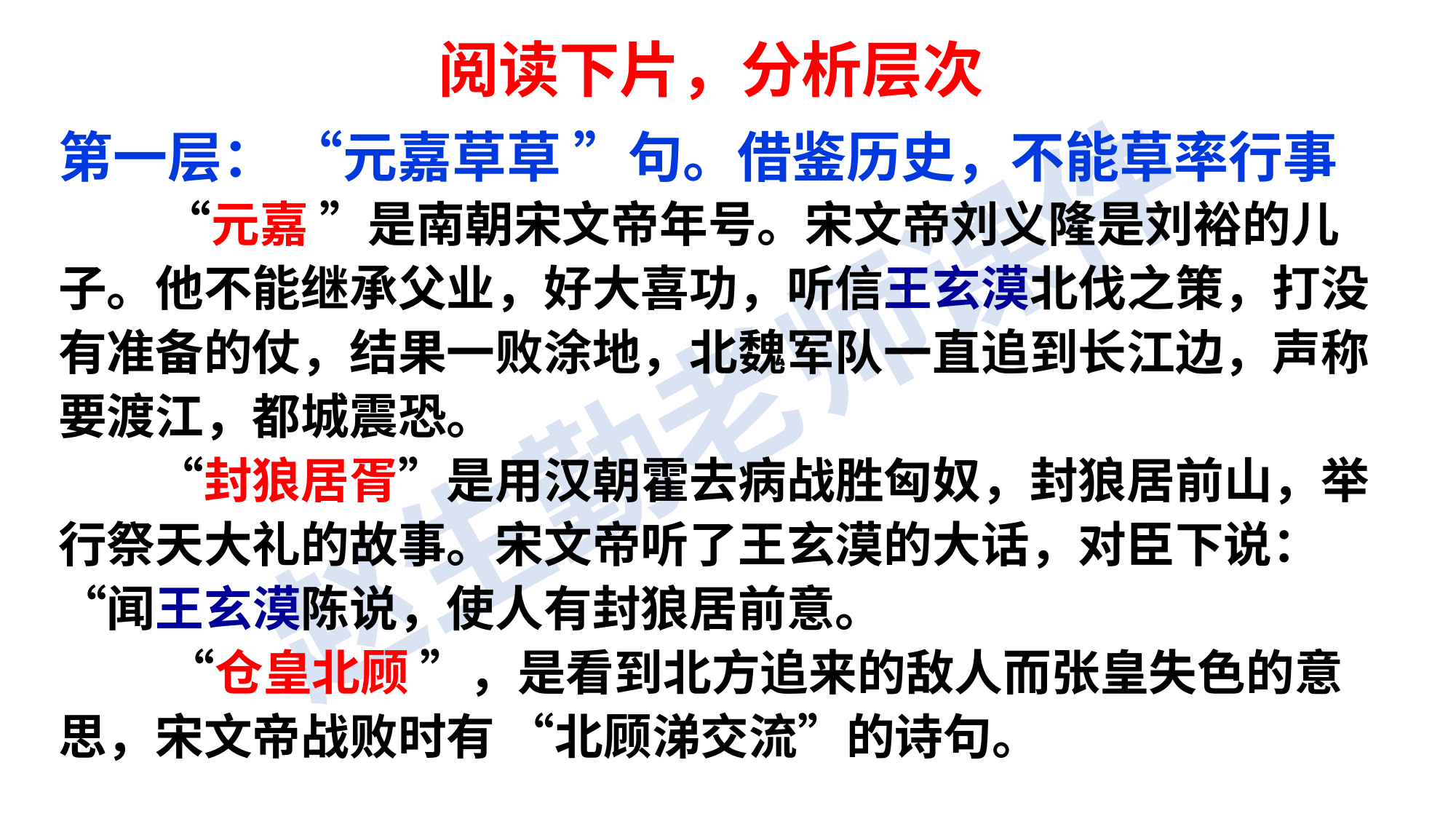

阅读下片，分析层次
第一层： “元嘉草草 ”句。借鉴历史，不能草率行事
 　　“元嘉 ”是南朝宋文帝年号。宋文帝刘义隆是刘裕的儿子。他不能继承父业，好大喜功，听信王玄漠北伐之策，打没有准备的仗，结果一败涂地，北魏军队一直追到长江边，声称要渡江，都城震恐。
　　“封狼居胥”是用汉朝霍去病战胜匈奴，封狼居前山，举行祭天大礼的故事。宋文帝听了王玄漠的大话，对臣下说： “闻王玄漠陈说，使人有封狼居前意。
　　 “仓皇北顾 ”，是看到北方追来的敌人而张皇失色的意思，宋文帝战败时有 “北顾涕交流”的诗句。